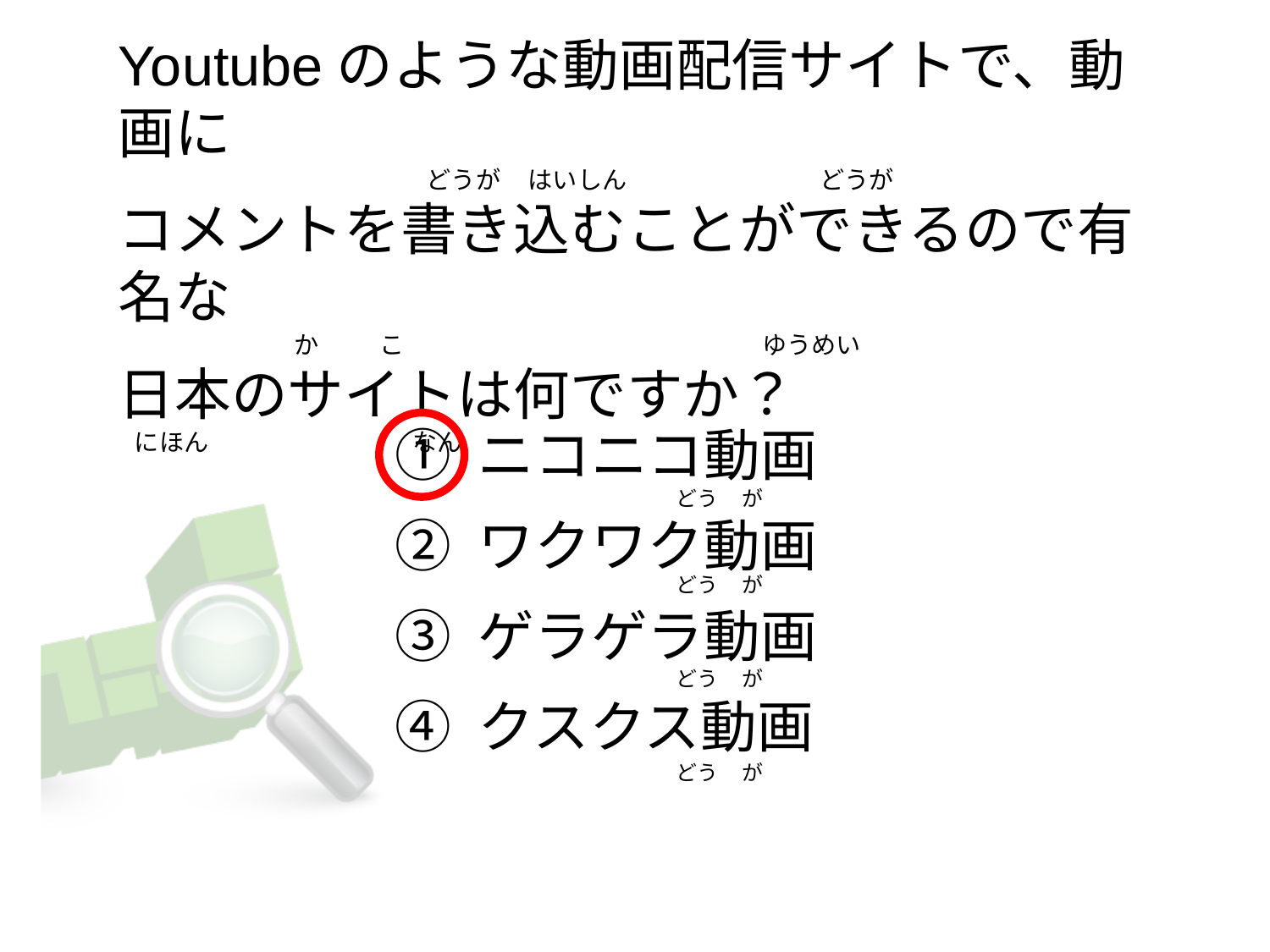

# Youtubeのような動画配信サイトで、動画に                                                          どうが     はいしん                                   どうが コメントを書き込むことができるので有名な                                 か           こ                                                                 ゆうめい 日本のサイトは何ですか？    にほん                                     なん

① ニコニコ動画
② ワクワク動画
③ ゲラゲラ動画
④ クスクス動画
                                          どう     が
                                          どう     が
                                          どう     が
                                          どう     が